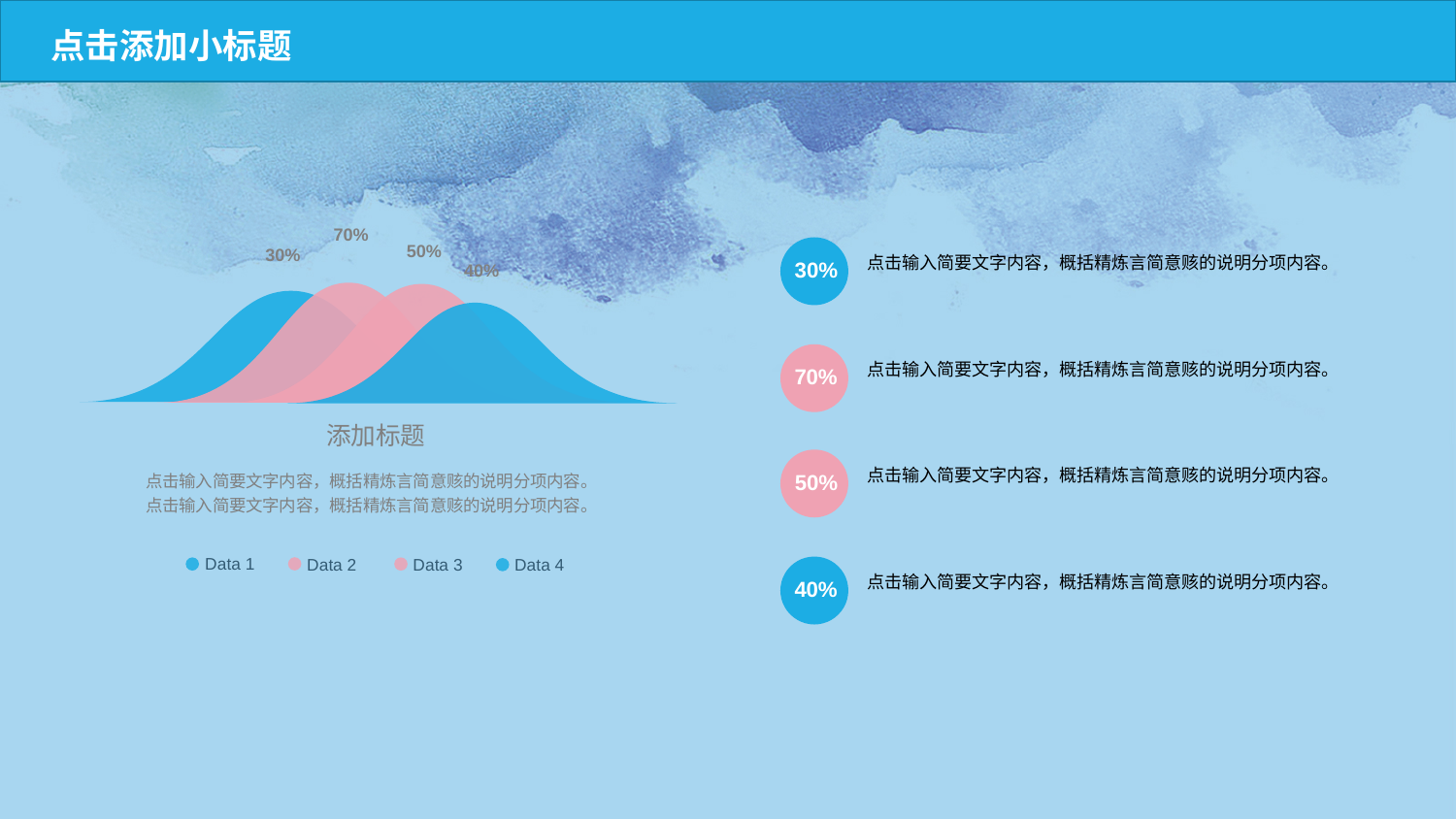

点击添加小标题
70%
50%
30%
40%

添加标题
点击输入简要文字内容，概括精炼言简意赅的说明分项内容。
点击输入简要文字内容，概括精炼言简意赅的说明分项内容。
Data 1
Data 4
Data 3
Data 2

点击输入简要文字内容，概括精炼言简意赅的说明分项内容。
30%

点击输入简要文字内容，概括精炼言简意赅的说明分项内容。
70%

点击输入简要文字内容，概括精炼言简意赅的说明分项内容。
50%

点击输入简要文字内容，概括精炼言简意赅的说明分项内容。
40%